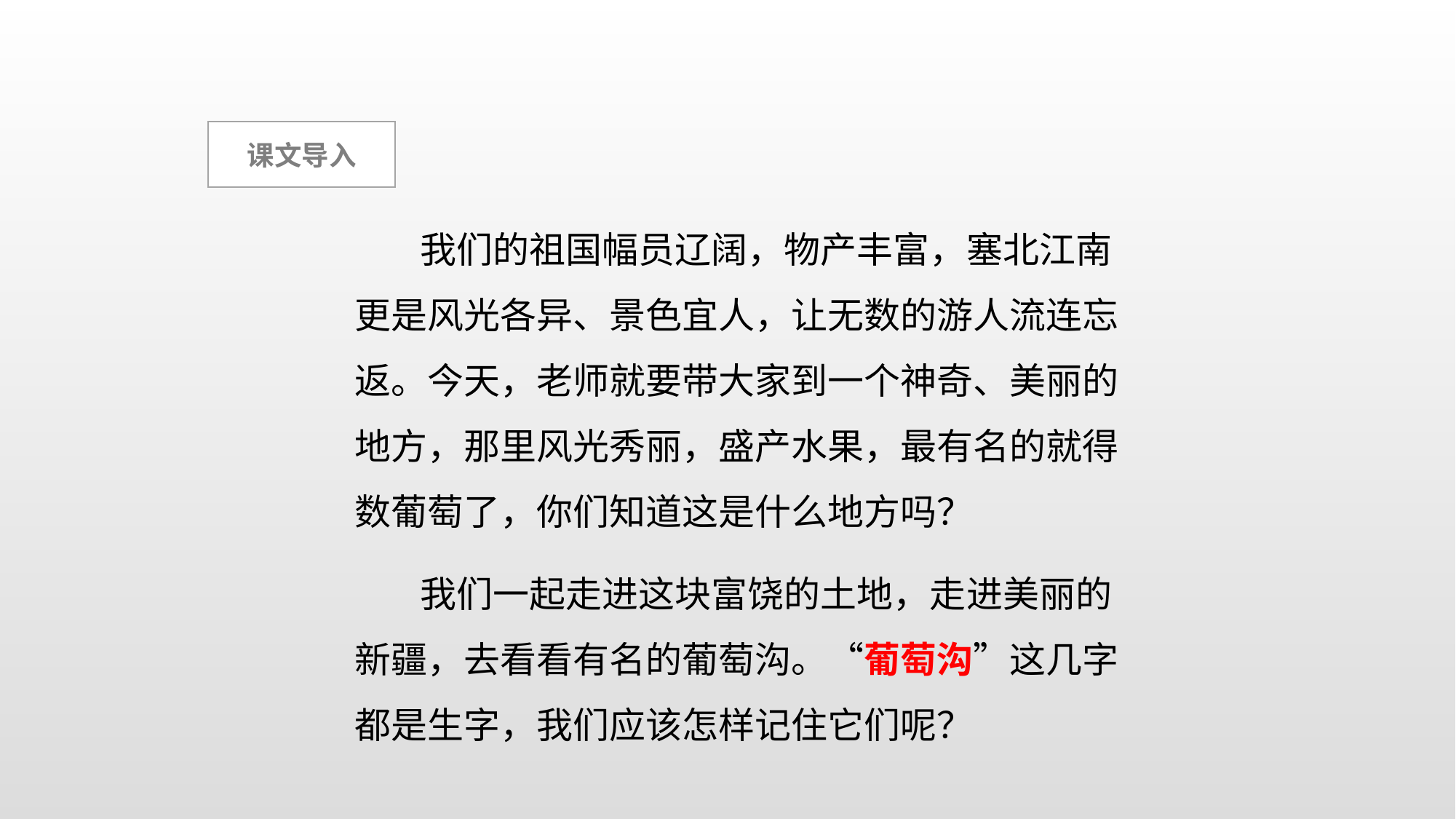

课文导入

       我们的祖国幅员辽阔，物产丰富，塞北江南更是风光各异、景色宜人，让无数的游人流连忘返。今天，老师就要带大家到一个神奇、美丽的地方，那里风光秀丽，盛产水果，最有名的就得数葡萄了，你们知道这是什么地方吗？
       我们一起走进这块富饶的土地，走进美丽的新疆，去看看有名的葡萄沟。“葡萄沟”这几字都是生字，我们应该怎样记住它们呢？